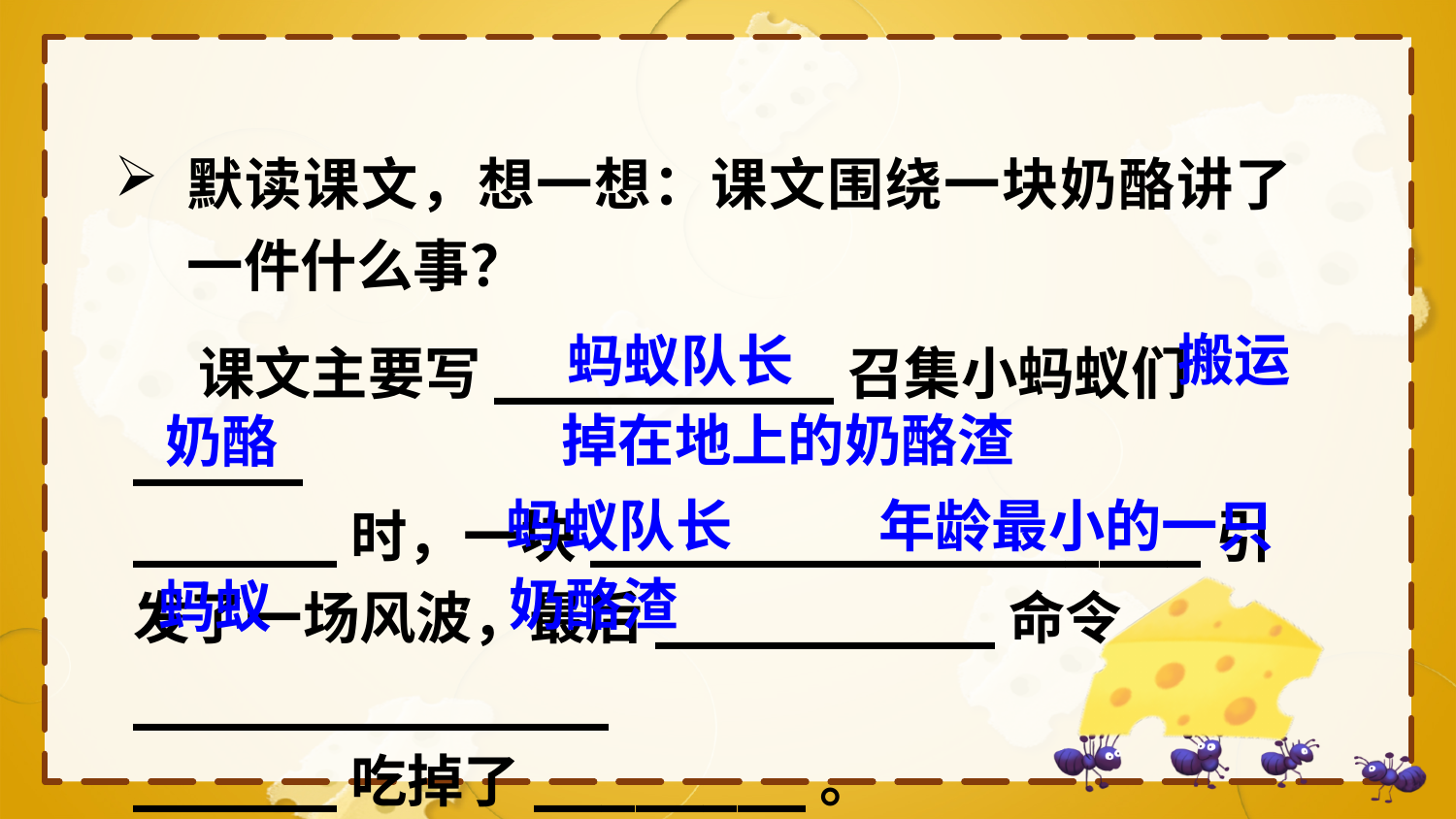

默读课文，想一想：课文围绕一块奶酪讲了一件什么事？
    课文主要写__________召集小蚂蚁们_____
______时，一块__________________引发了一场风波，最后__________命令______________
______吃掉了________。
搬运
蚂蚁队长
掉在地上的奶酪渣
奶酪
蚂蚁队长
年龄最小的一只
奶酪渣
蚂蚁